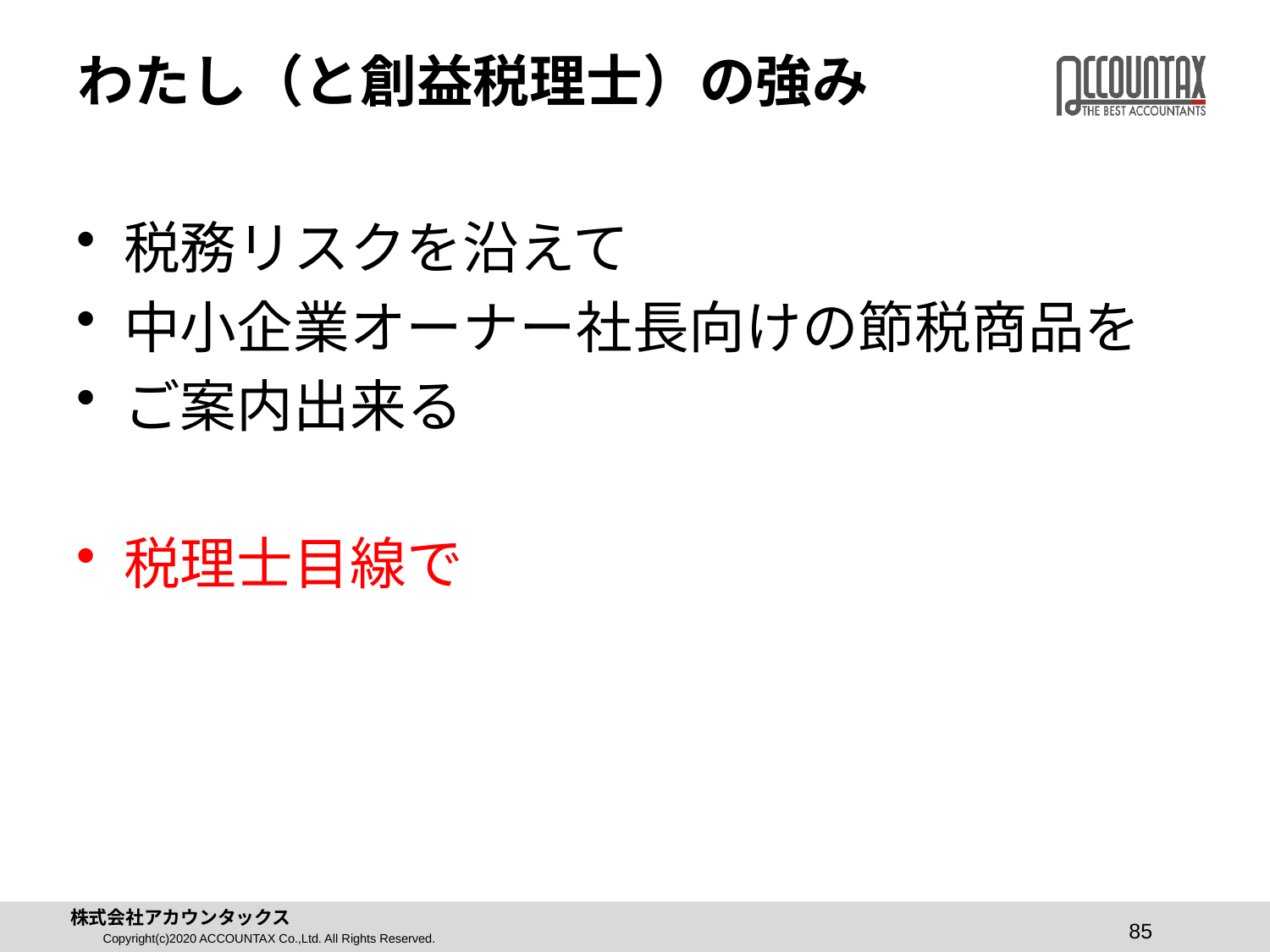

# わたし（と創益税理士）の強み
税務リスクを沿えて
中小企業オーナー社長向けの節税商品を
ご案内出来る

税理士目線で

85